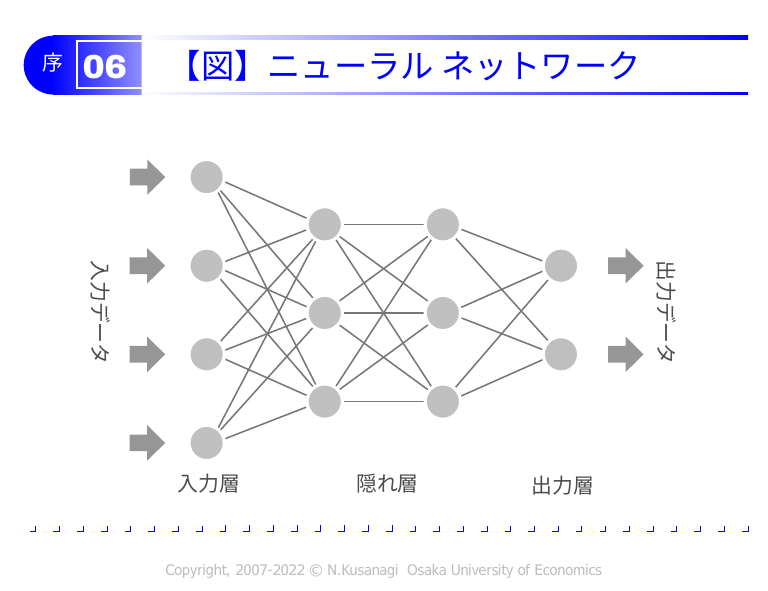

# 06   【図】ニューラル ネットワーク

入力データ
出力データ

入力層
隠れ層
出力層